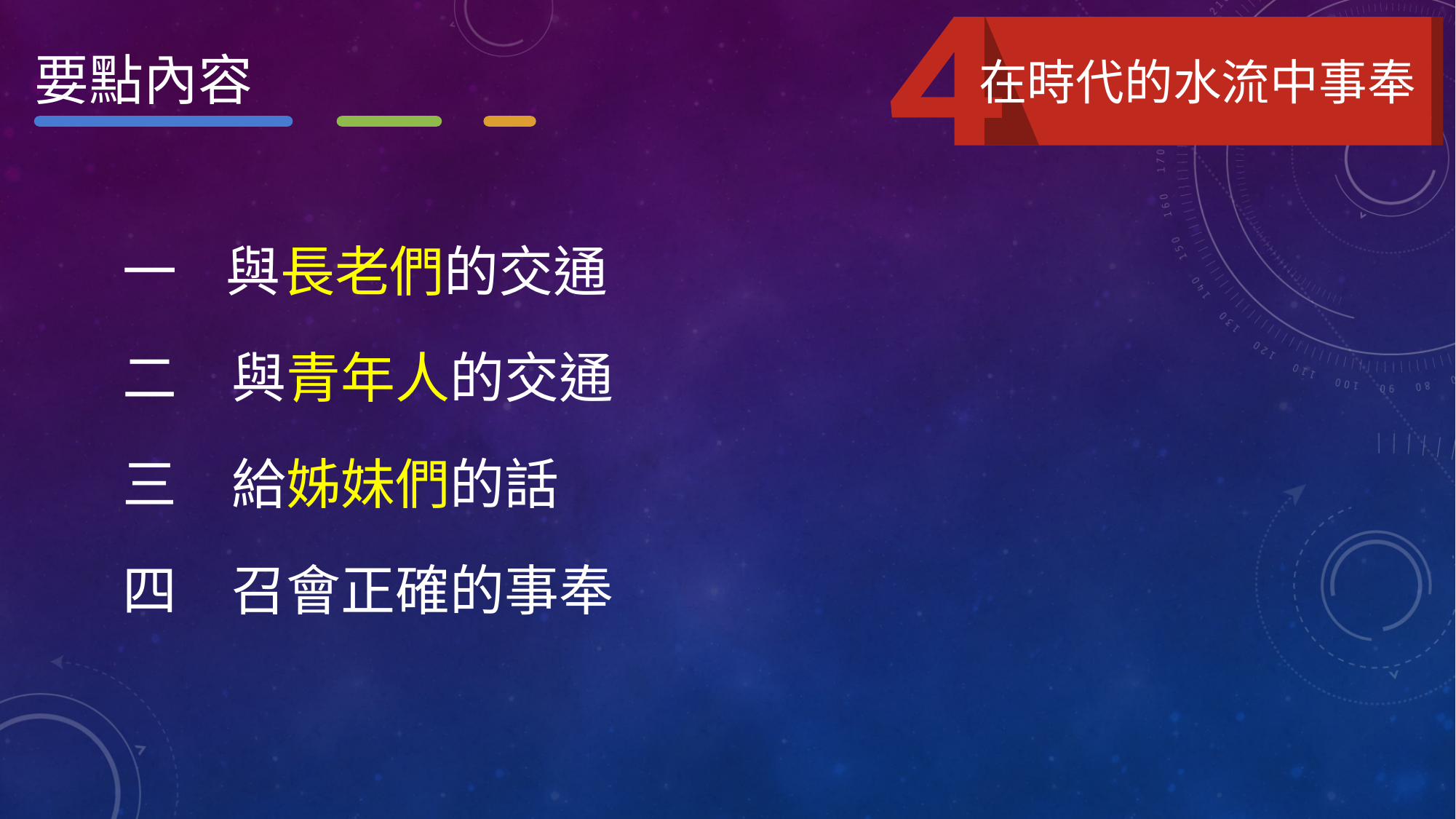

要點內容
在時代的水流中事奉

一    與長老們的交通
二　與青年人的交通
三　給姊妹們的話
四　召會正確的事奉